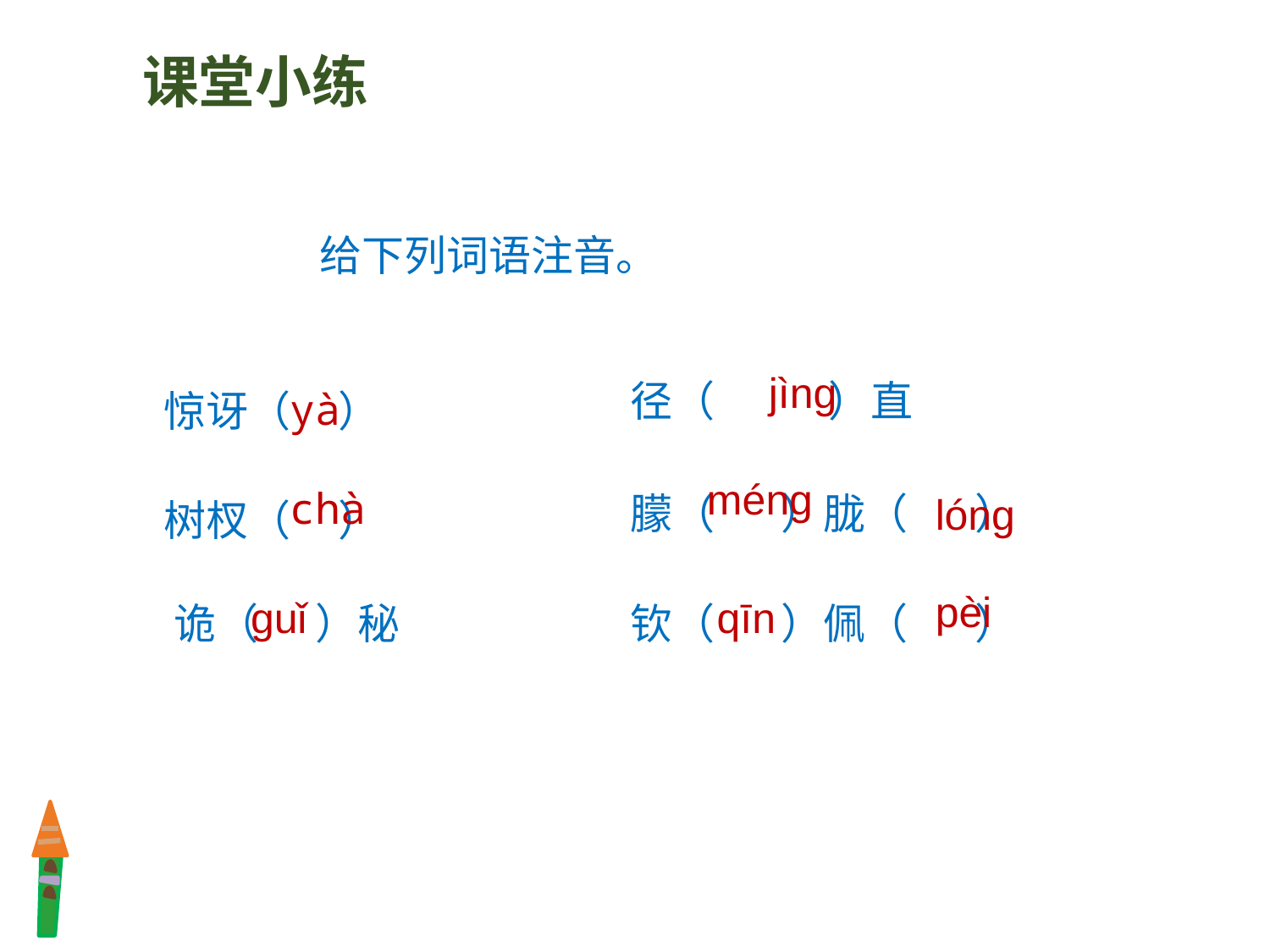

课堂小练
给下列词语注音。
径（            ）直
惊讶（     ）
jìng
yà
朦（       ）胧（       ）
树杈（     ）
méng
chà
lóng
诡（      ）秘
钦（       ）佩（       ）
pèi
guǐ
qīn